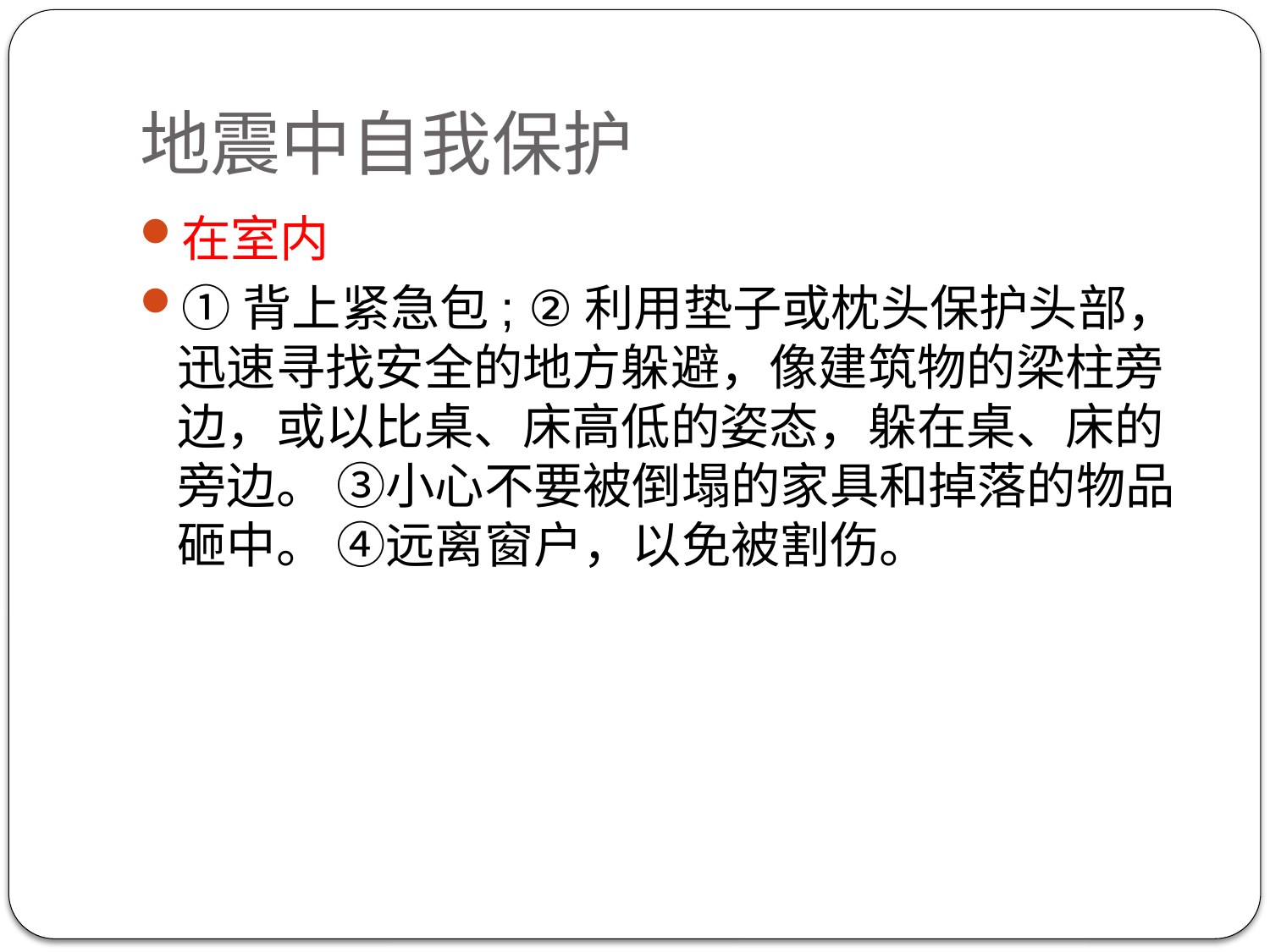

# 地震中自我保护
在室内
①背上紧急包; ②利用垫子或枕头保护头部，迅速寻找安全的地方躲避，像建筑物的梁柱旁边，或以比桌、床高低的姿态，躲在桌、床的旁边。 ③小心不要被倒塌的家具和掉落的物品砸中。 ④远离窗户，以免被割伤。